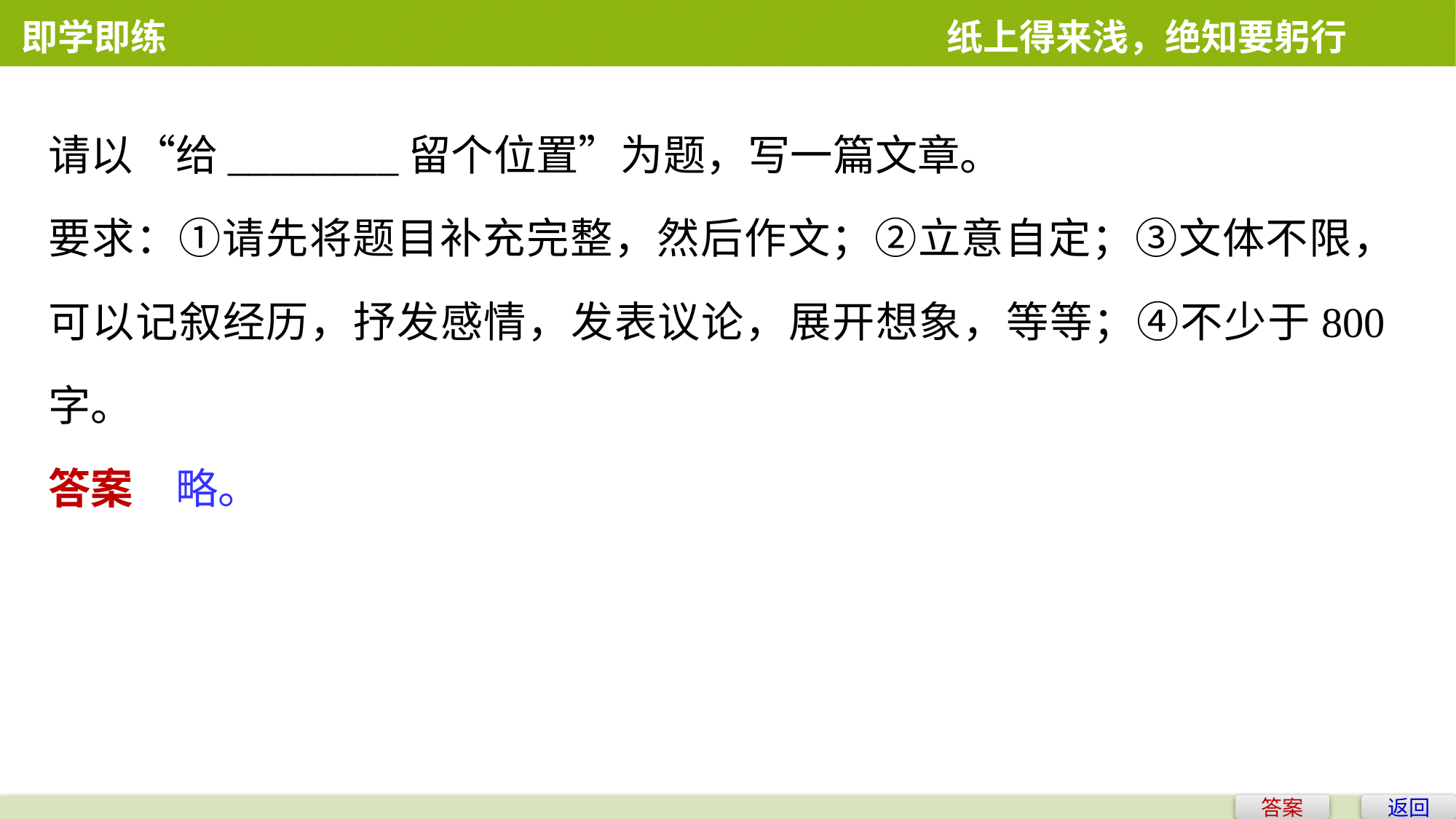

即学即练                                 　　　　　　　　　　　　　　纸上得来浅，绝知要躬行
请以“给________留个位置”为题，写一篇文章。
要求：①请先将题目补充完整，然后作文；②立意自定；③文体不限，可以记叙经历，抒发感情，发表议论，展开想象，等等；④不少于800字。
答案　略。
答案
返回